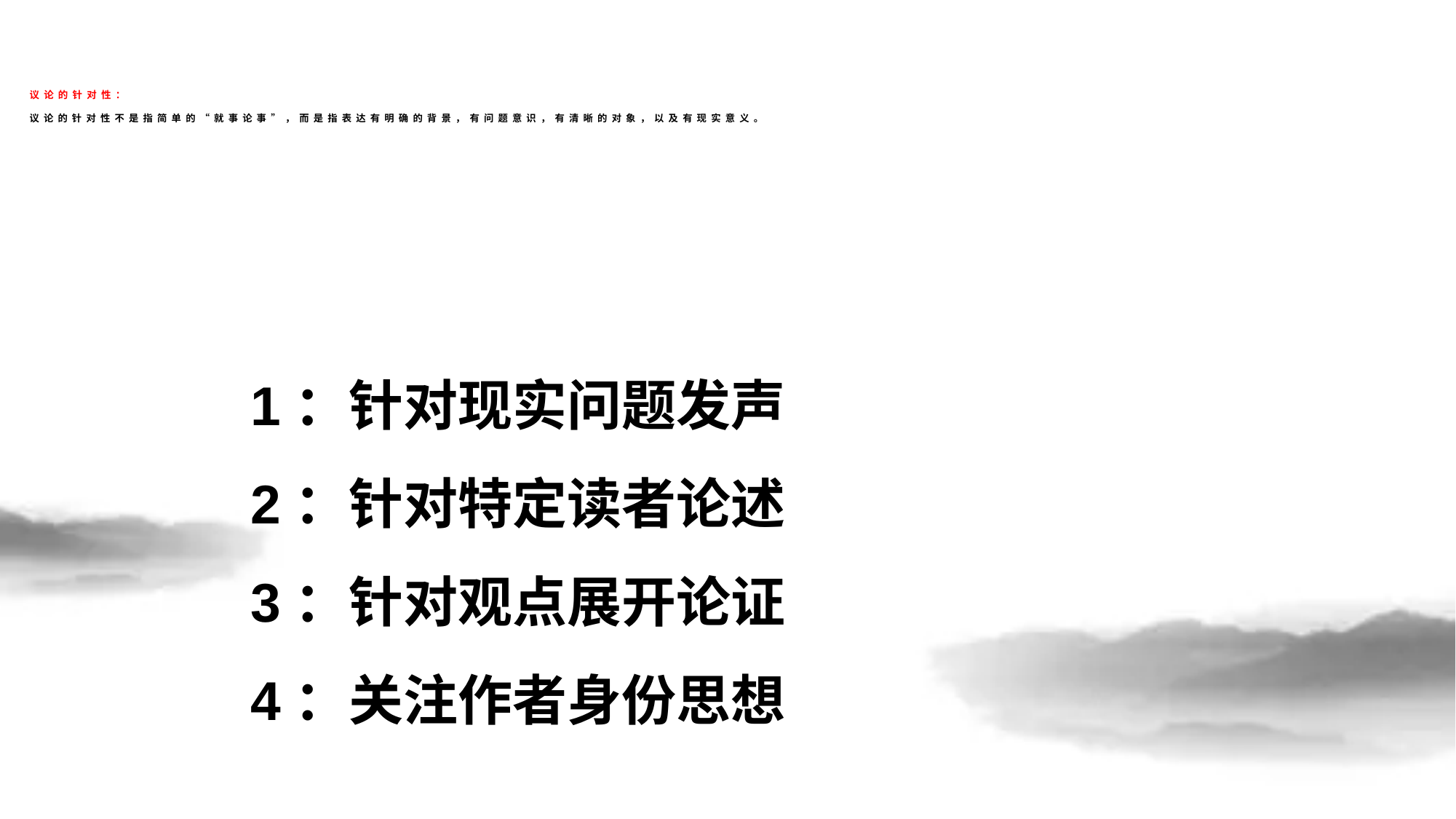

# 议论的针对性： 议论的针对性不是指简单的“就事论事”，而是指表达有明确的背景，有问题意识，有清晰的对象，以及有现实意义。
1：针对现实问题发声
2：针对特定读者论述
3：针对观点展开论证
4：关注作者身份思想